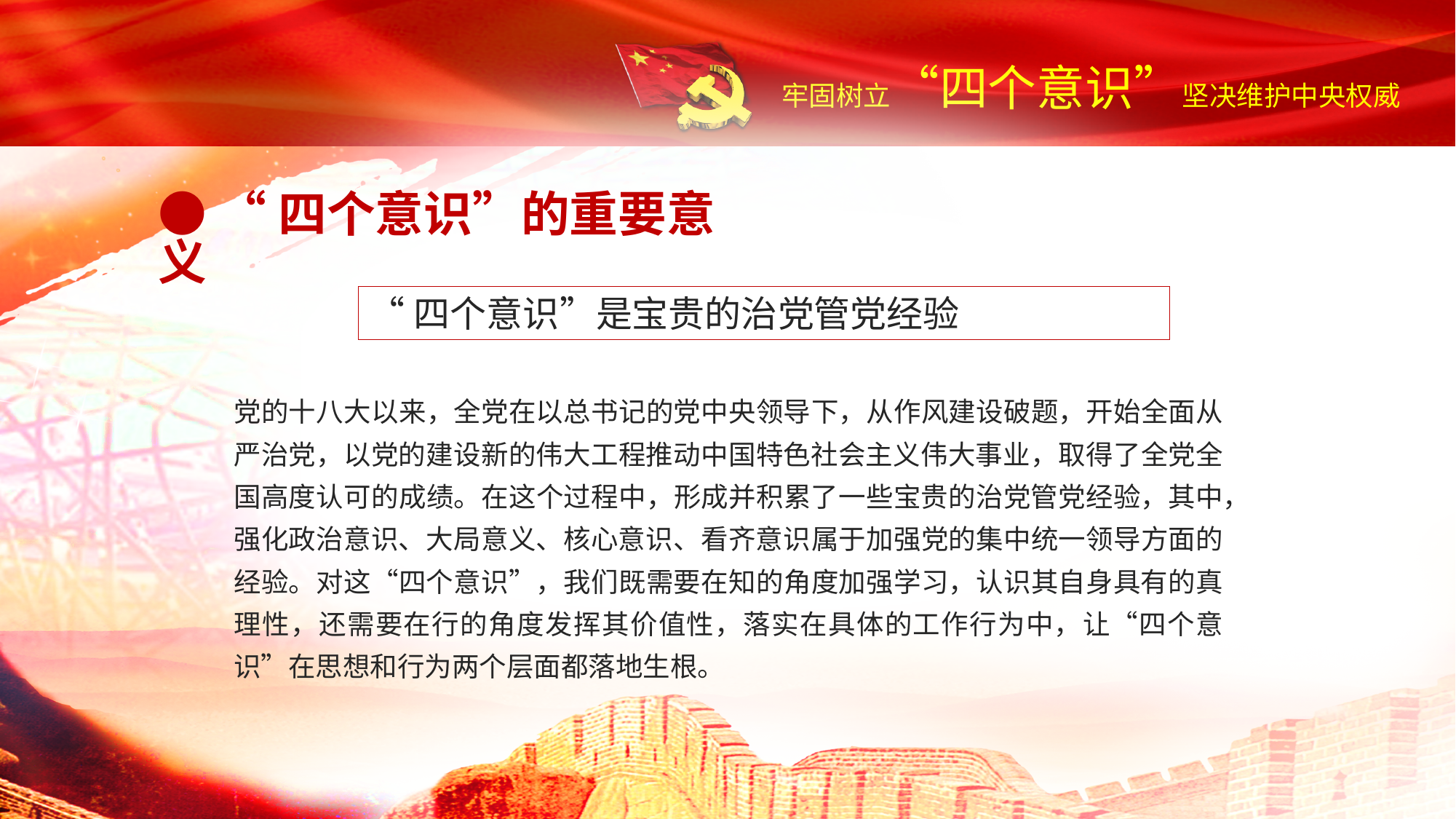

● “四个意识”的重要意义
“四个意识”是宝贵的治党管党经验

党的十八大以来，全党在以总书记的党中央领导下，从作风建设破题，开始全面从严治党，以党的建设新的伟大工程推动中国特色社会主义伟大事业，取得了全党全国高度认可的成绩。在这个过程中，形成并积累了一些宝贵的治党管党经验，其中，强化政治意识、大局意义、核心意识、看齐意识属于加强党的集中统一领导方面的经验。对这“四个意识”，我们既需要在知的角度加强学习，认识其自身具有的真理性，还需要在行的角度发挥其价值性，落实在具体的工作行为中，让“四个意识”在思想和行为两个层面都落地生根。